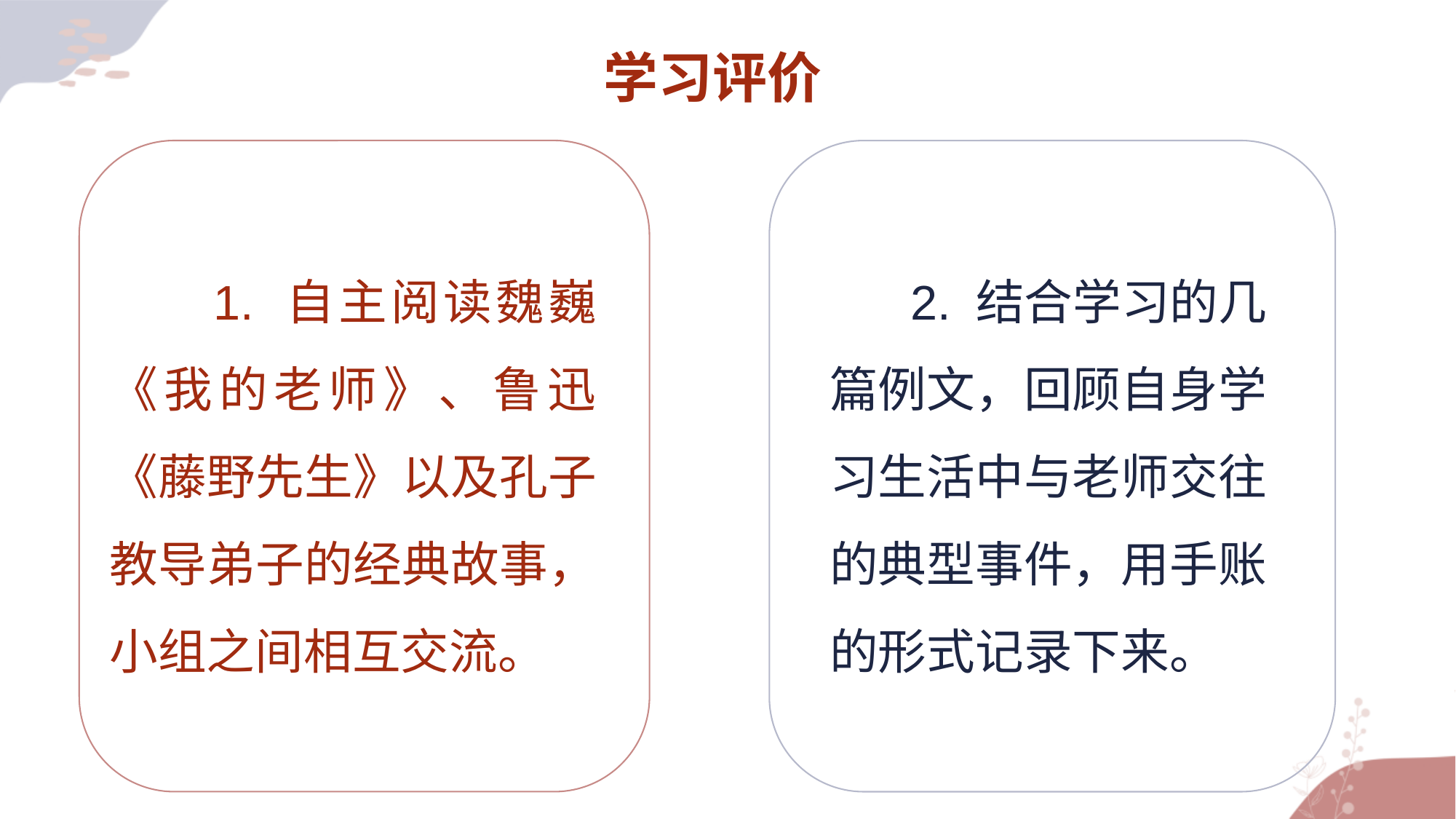

学习评价

      1. 自主阅读魏巍《我的老师》、鲁迅《藤野先生》以及孔子教导弟子的经典故事，小组之间相互交流。

      2. 结合学习的几篇例文，回顾自身学习生活中与老师交往的典型事件，用手账的形式记录下来。